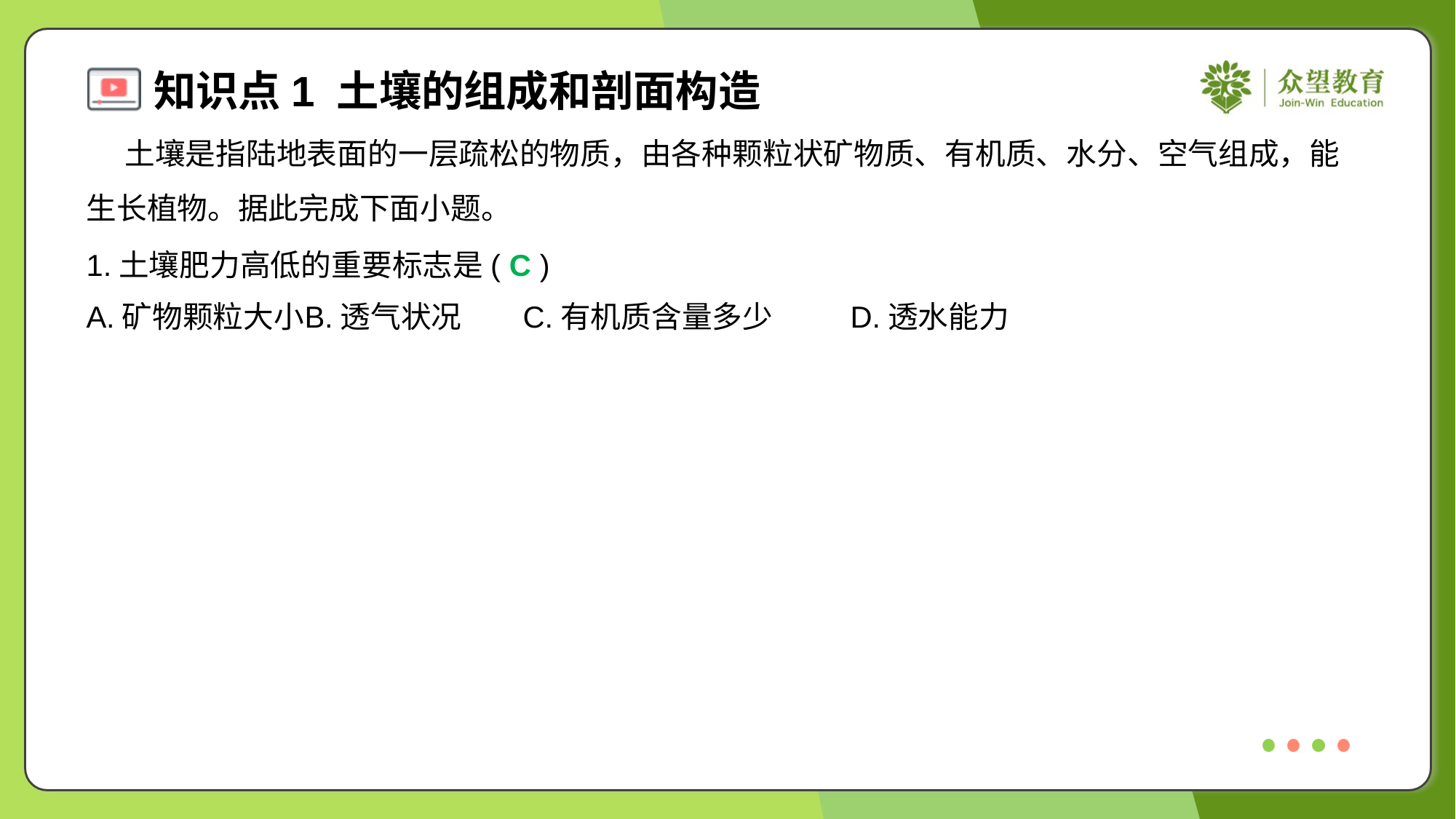

土壤是指陆地表面的一层疏松的物质，由各种颗粒状矿物质、有机质、水分、空气组成，能
生长植物。据此完成下面小题。
1.土壤肥力高低的重要标志是(     )
C
A.矿物颗粒大小	B.透气状况	C.有机质含量多少	D.透水能力